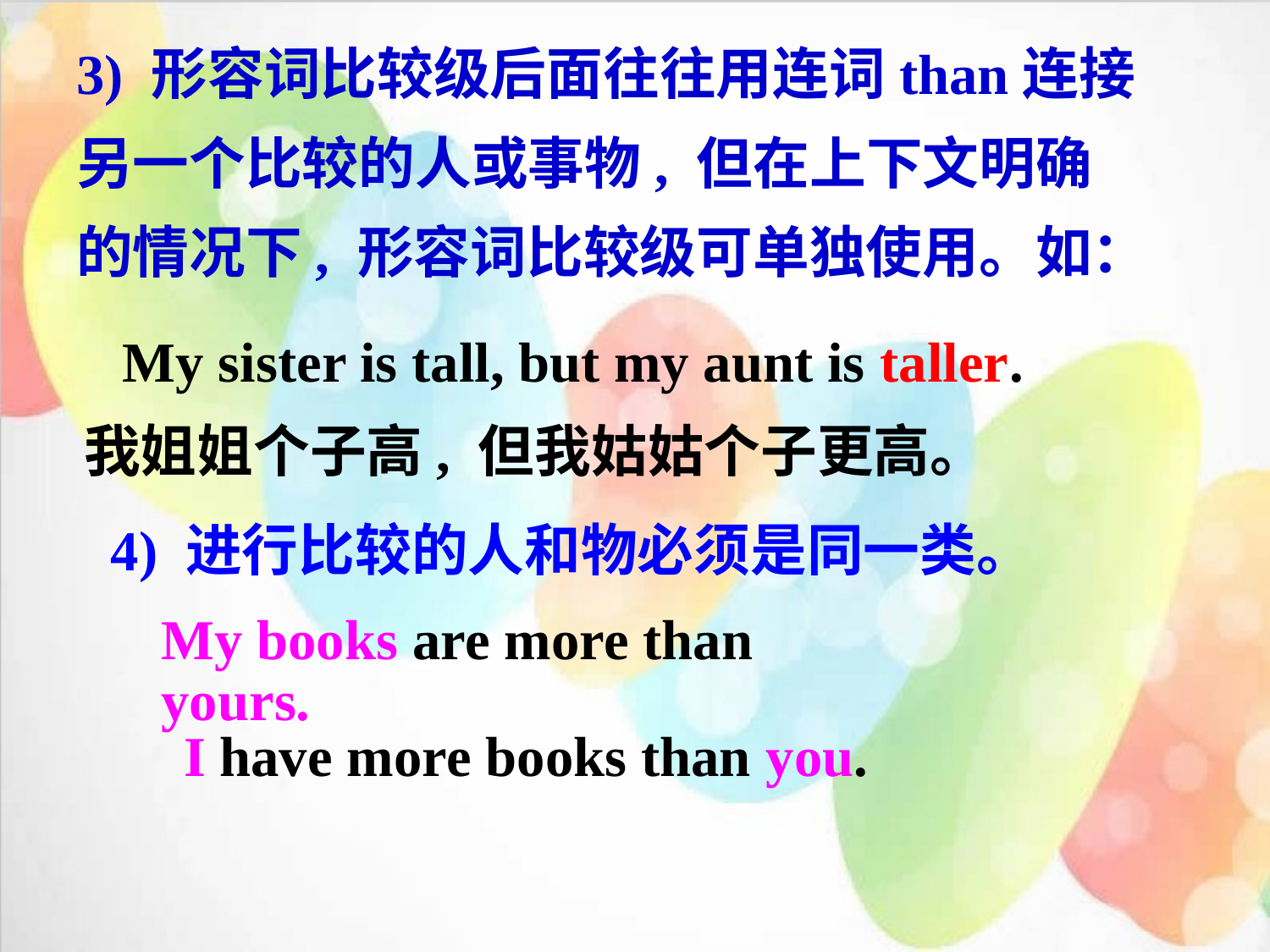

3) 形容词比较级后面往往用连词than连接
另一个比较的人或事物, 但在上下文明确
的情况下, 形容词比较级可单独使用。如：

My sister is tall, but my aunt is taller.
我姐姐个子高, 但我姑姑个子更高。
4) 进行比较的人和物必须是同一类。
My books are more than yours.

I have more books than you.